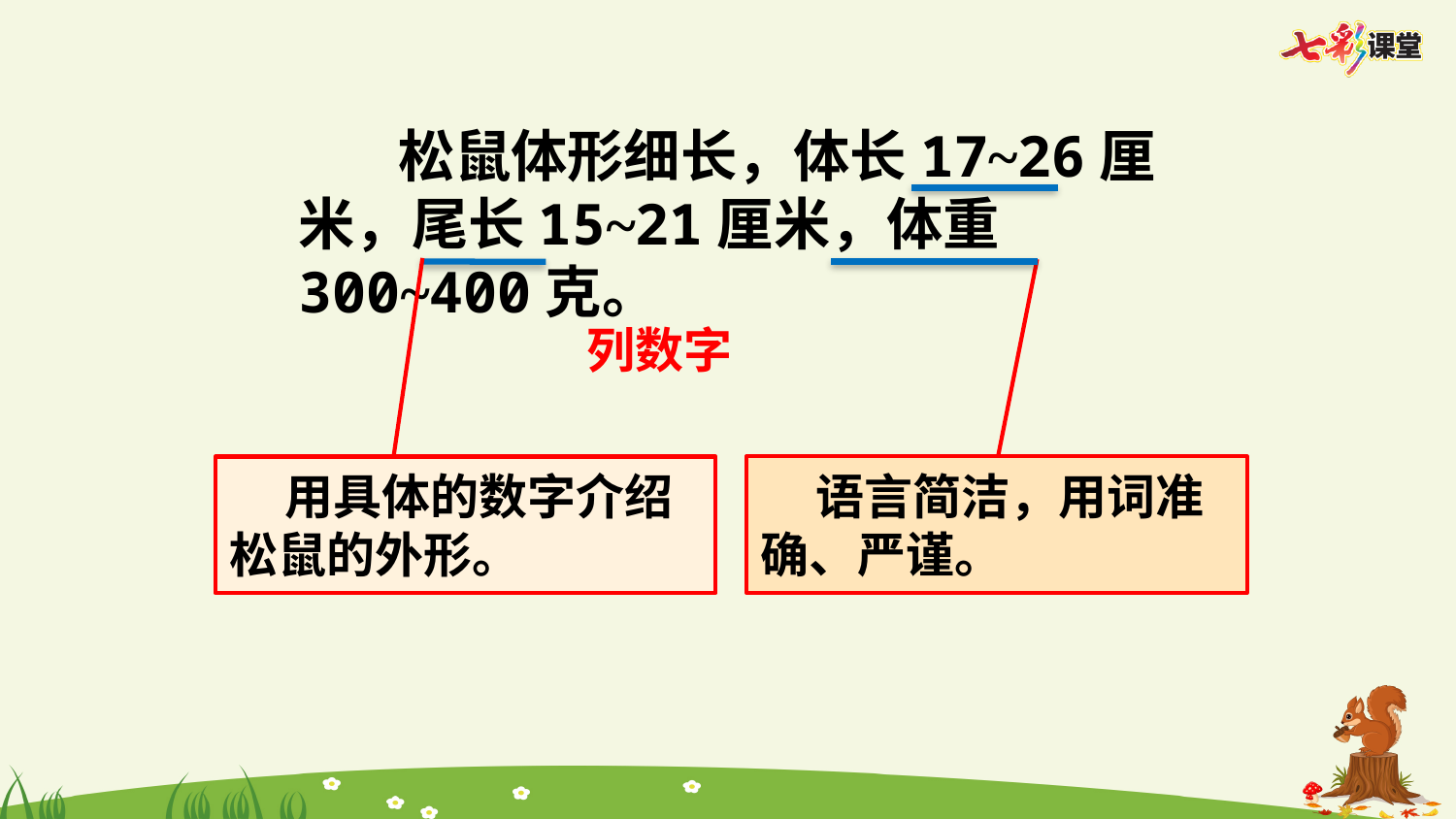

松鼠体形细长，体长17~26厘米，尾长15~21厘米，体重300~400克。
列数字
    语言简洁，用词准确、严谨。
    用具体的数字介绍松鼠的外形。